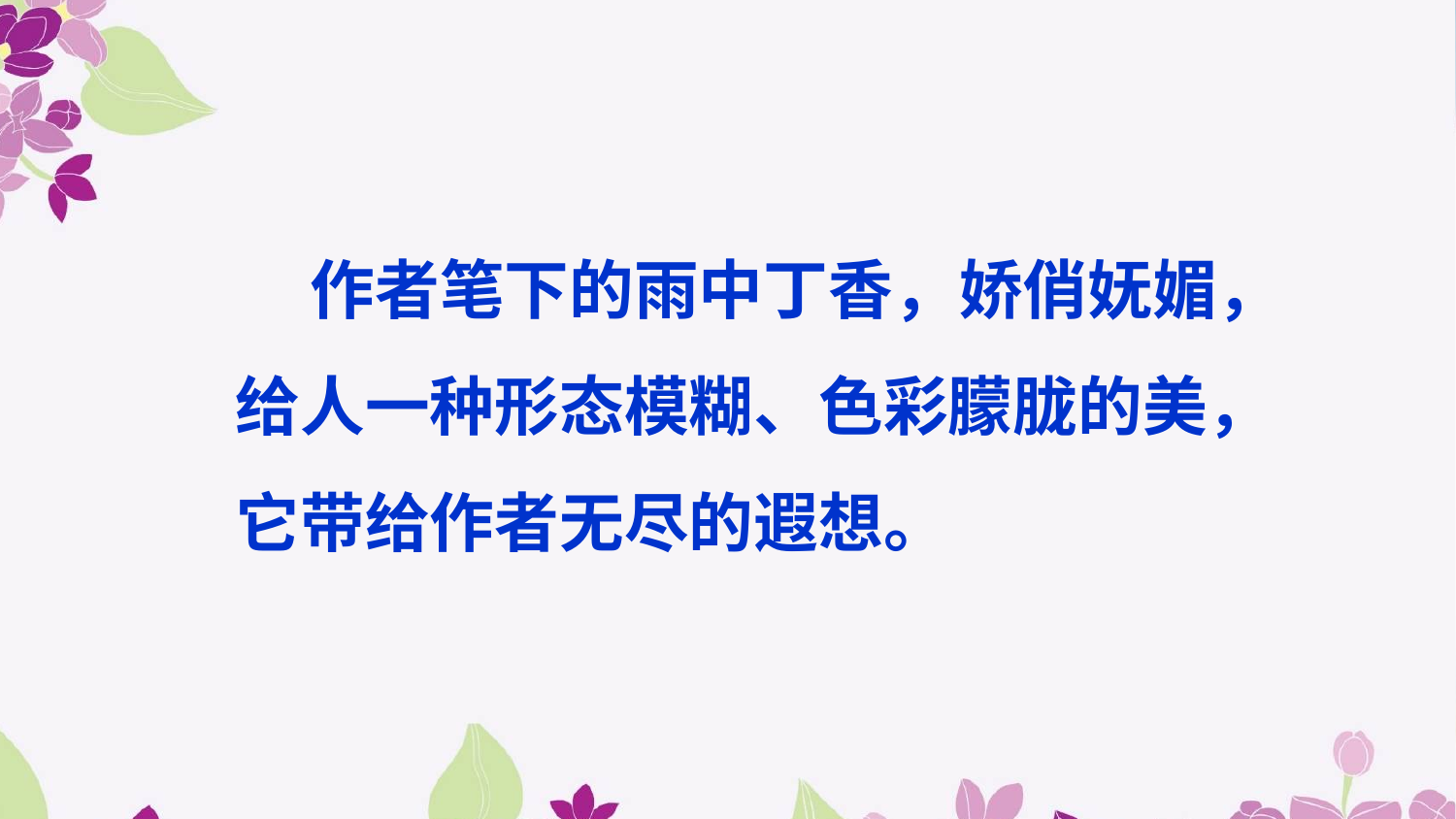

作者笔下的雨中丁香，娇俏妩媚，给人一种形态模糊、色彩朦胧的美，它带给作者无尽的遐想。